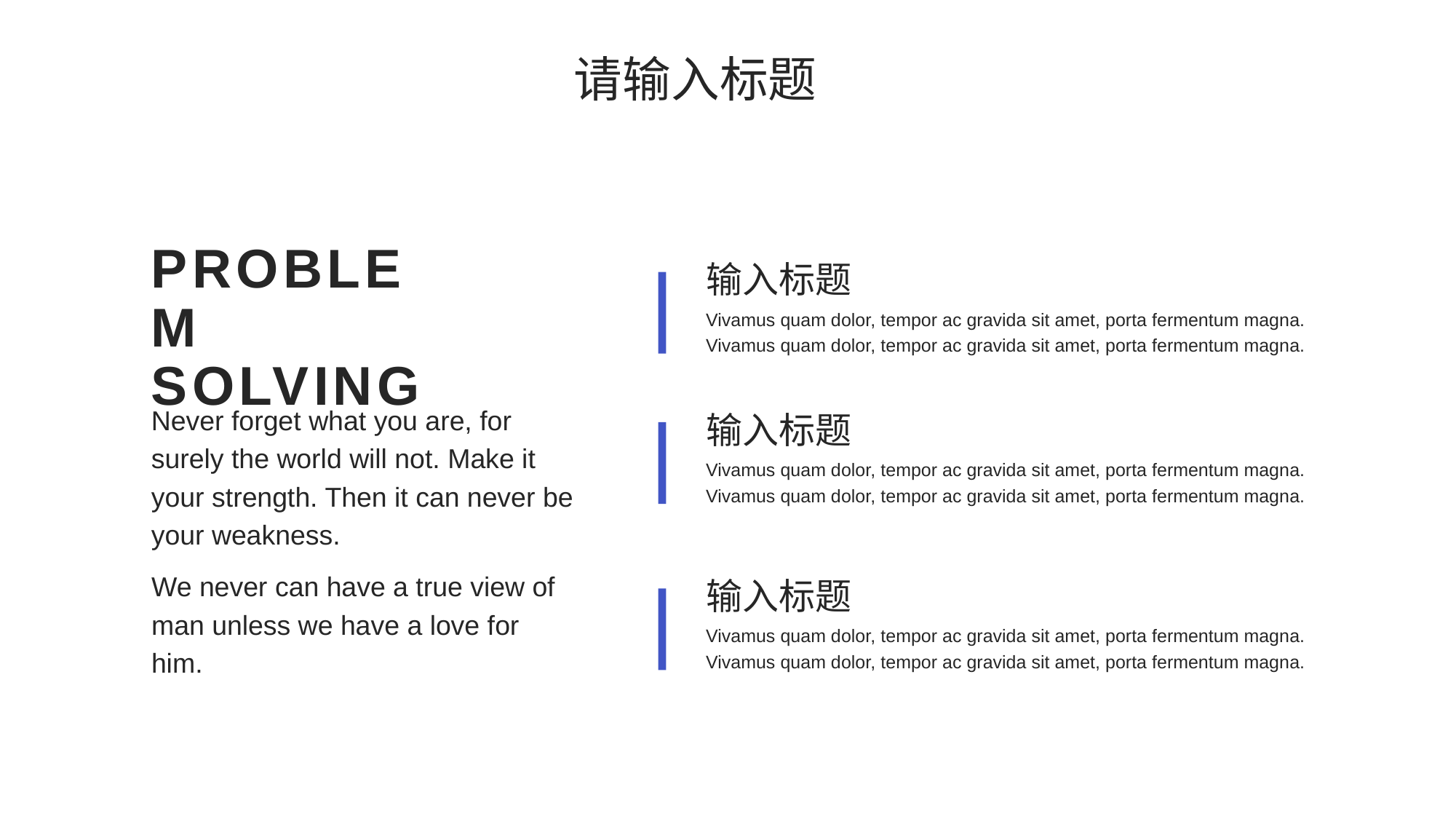

请输入标题
输入标题
PROBLEM SOLVING

Vivamus quam dolor, tempor ac gravida sit amet, porta fermentum magna. Vivamus quam dolor, tempor ac gravida sit amet, porta fermentum magna.
输入标题

Never forget what you are, for surely the world will not. Make it your strength. Then it can never be your weakness.
Vivamus quam dolor, tempor ac gravida sit amet, porta fermentum magna. Vivamus quam dolor, tempor ac gravida sit amet, porta fermentum magna.
输入标题
We never can have a true view of man unless we have a love for him.

Vivamus quam dolor, tempor ac gravida sit amet, porta fermentum magna. Vivamus quam dolor, tempor ac gravida sit amet, porta fermentum magna.